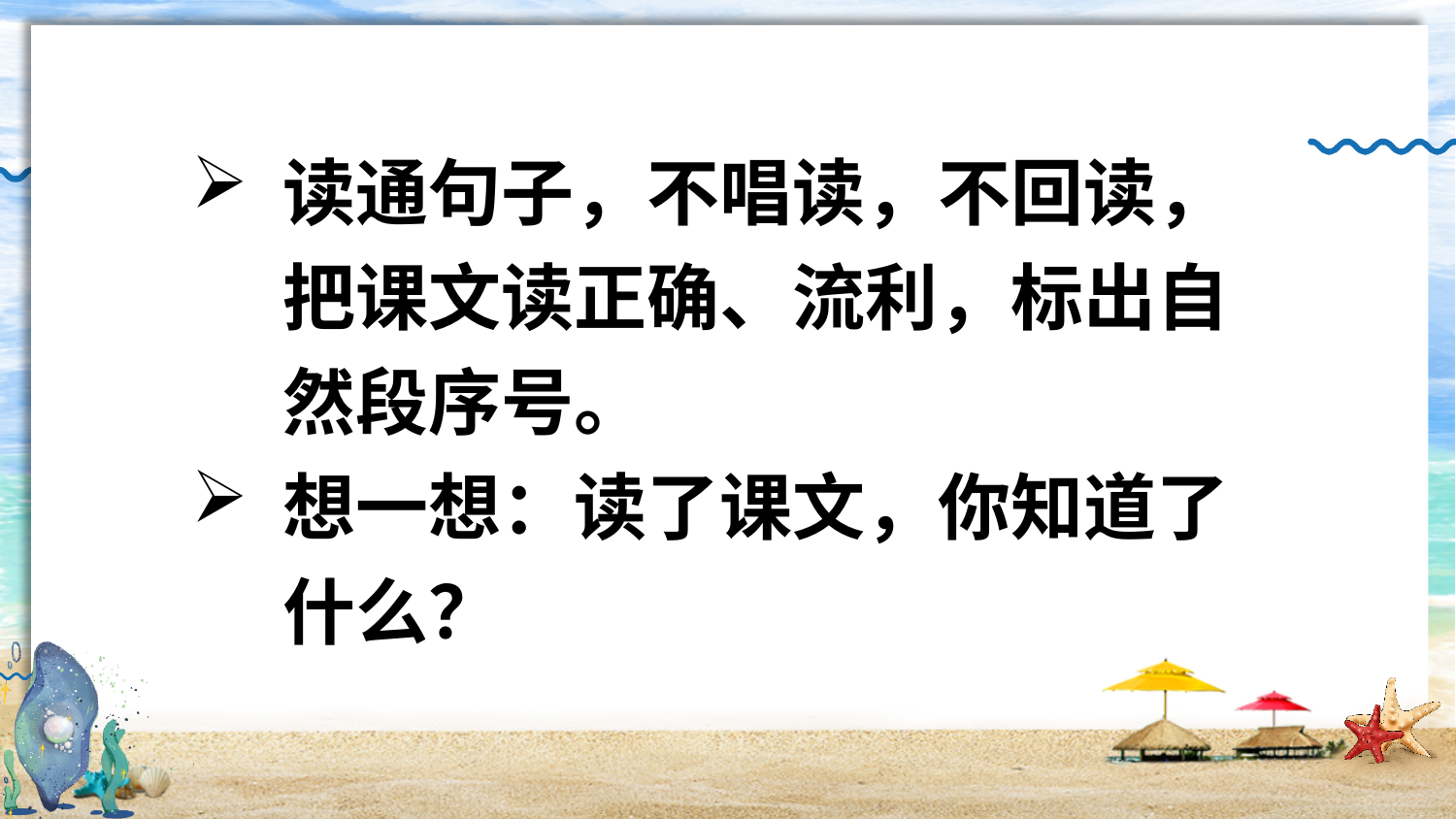

读通句子，不唱读，不回读，把课文读正确、流利，标出自然段序号。
想一想：读了课文，你知道了什么？